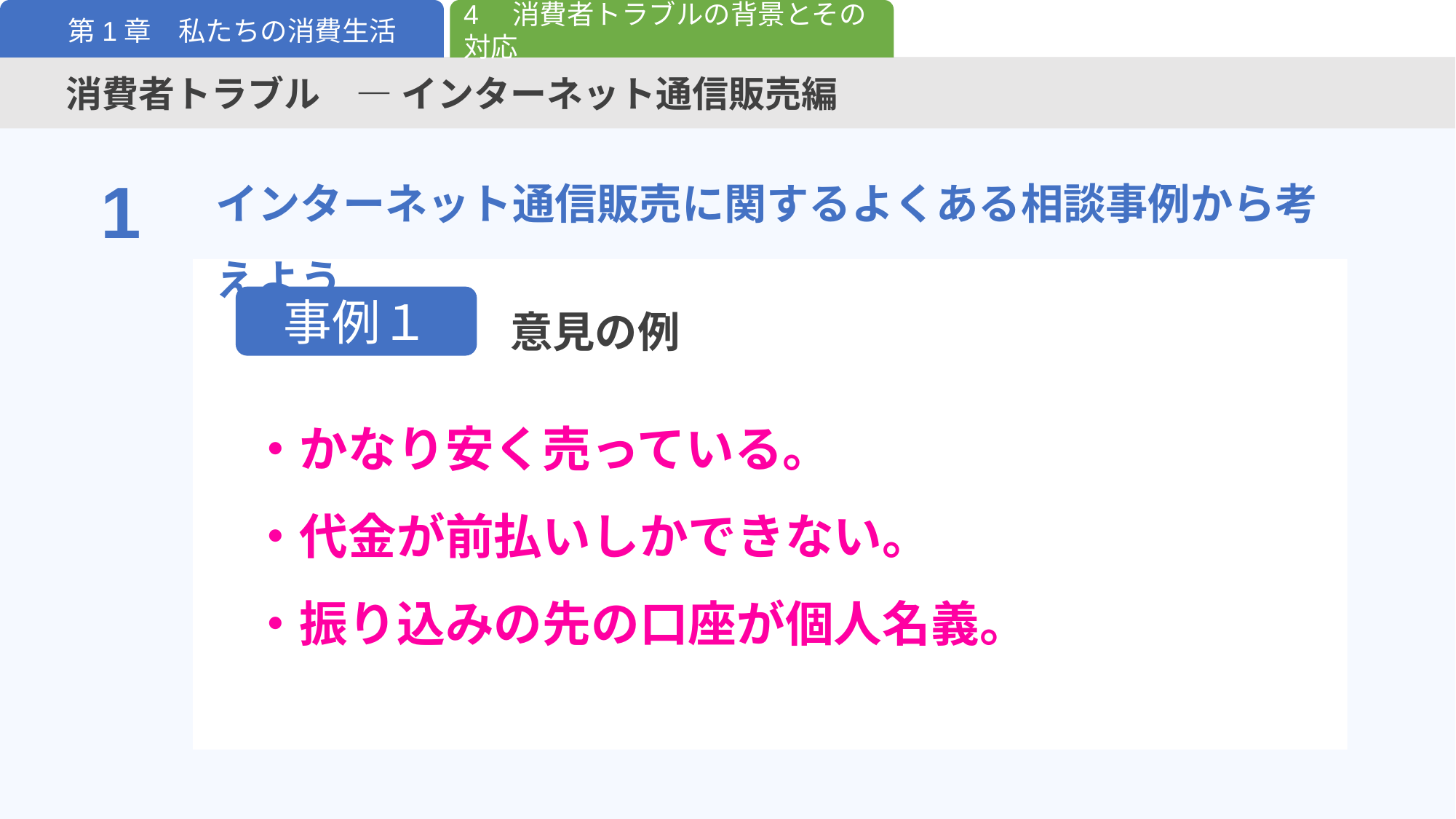

4　消費者トラブルの背景とその対応
第1章　私たちの消費生活
消費者トラブル　― インターネット通信販売編
インターネット通信販売に関するよくある相談事例から考えよう
1

意見の例
事例１
・かなり安く売っている。
・代金が前払いしかできない。
・振り込みの先の口座が個人名義。